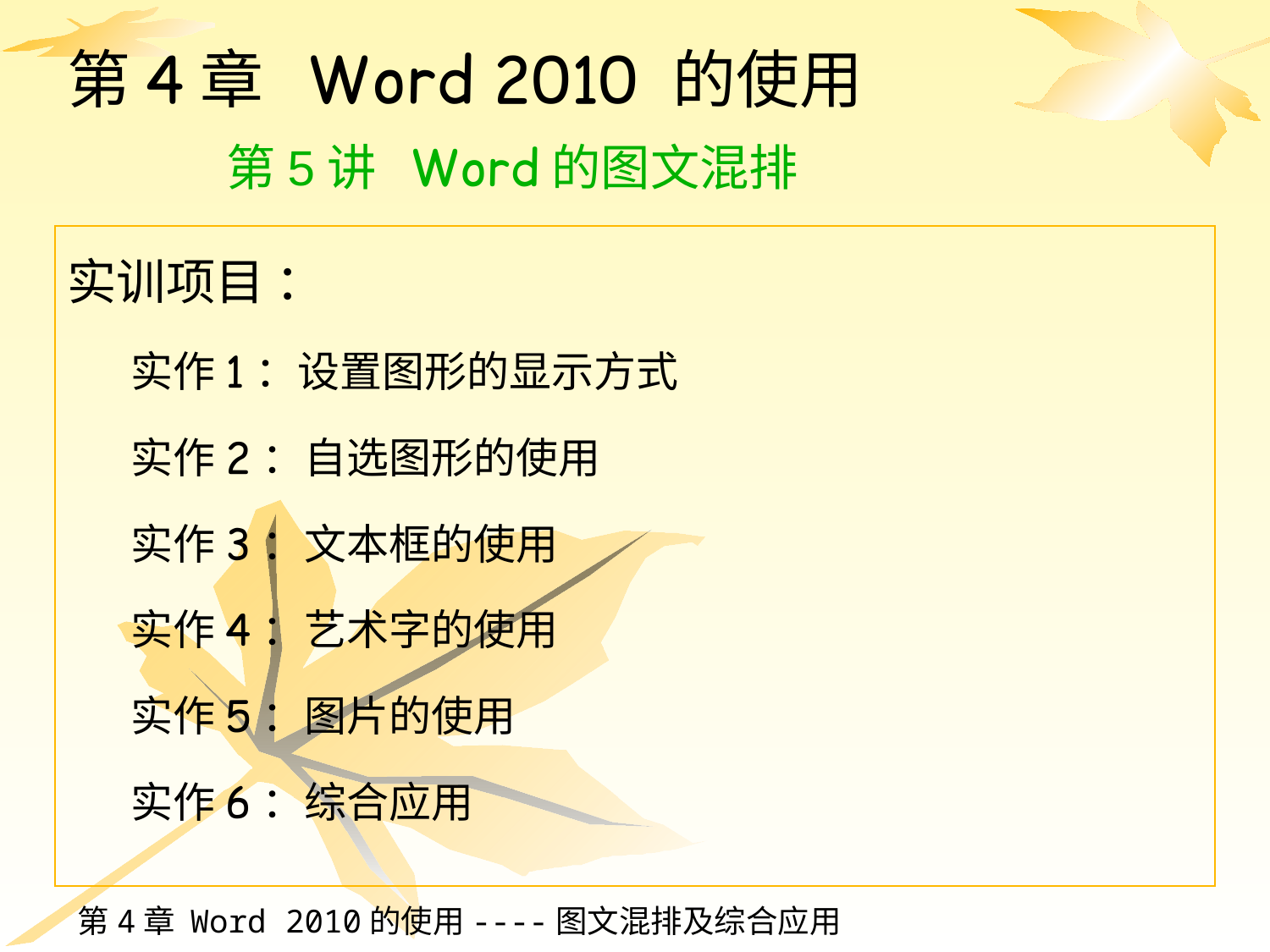

# 第4章  Word 2010 的使用 第5讲  Word的图文混排
实训项目 ：
实作1：设置图形的显示方式
实作2：自选图形的使用
实作3：文本框的使用
实作4：艺术字的使用
实作5：图片的使用
实作6：综合应用